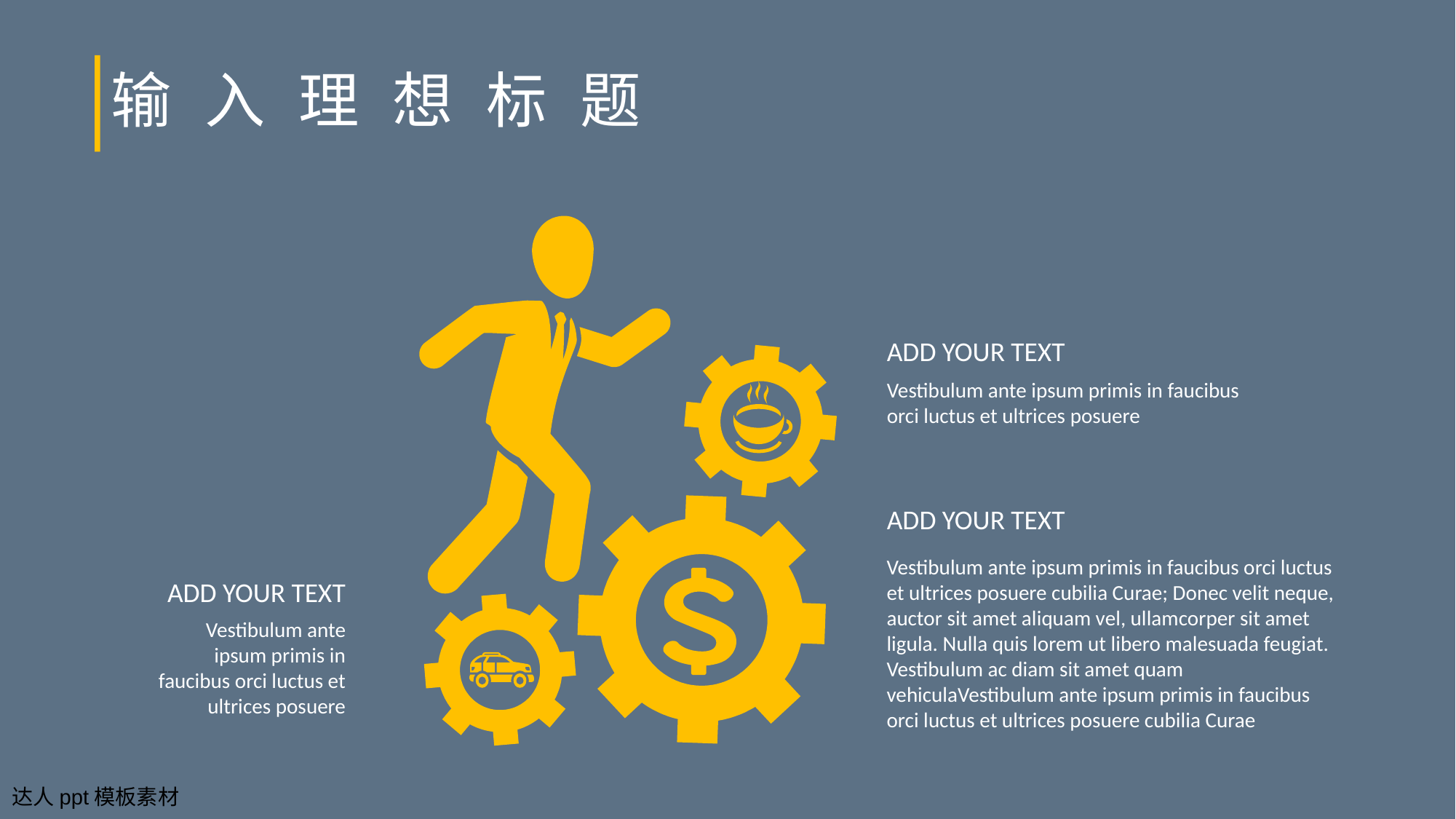

# 输入理想标题

ADD YOUR TEXT
Vestibulum ante ipsum primis in faucibus orci luctus et ultrices posuere

ADD YOUR TEXT
Vestibulum ante ipsum primis in faucibus orci luctus et ultrices posuere cubilia Curae; Donec velit neque, auctor sit amet aliquam vel, ullamcorper sit amet ligula. Nulla quis lorem ut libero malesuada feugiat. Vestibulum ac diam sit amet quam vehiculaVestibulum ante ipsum primis in faucibus orci luctus et ultrices posuere cubilia Curae
ADD YOUR TEXT
Vestibulum ante ipsum primis in faucibus orci luctus et ultrices posuere

达人ppt模板素材